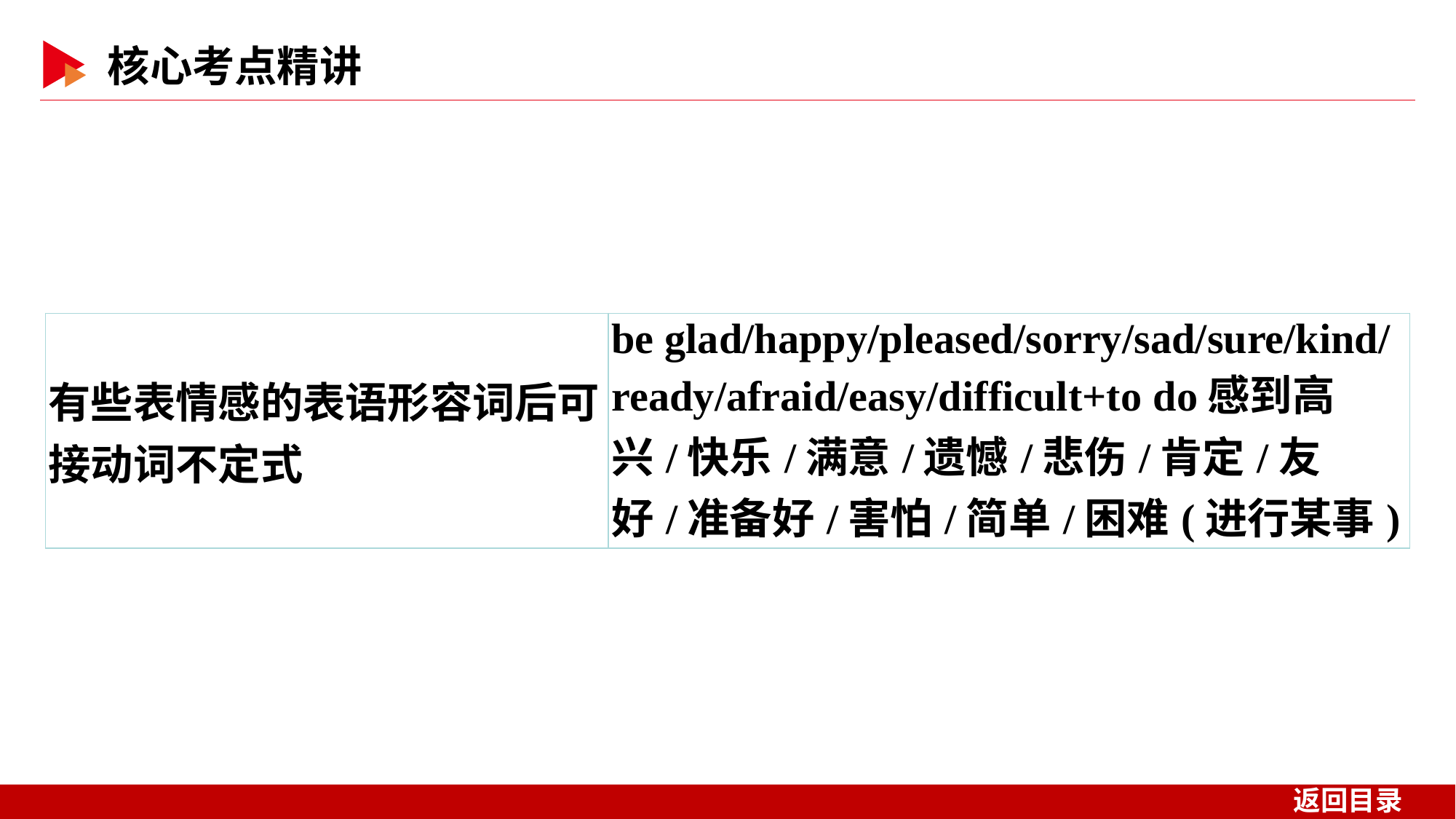

| 有些表情感的表语形容词后可接动词不定式 | be glad/happy/pleased/sorry/sad/sure/kind/ ready/afraid/easy/difficult+to do感到高兴/快乐/满意/遗憾/悲伤/肯定/友好/准备好/害怕/简单/困难(进行某事) |
| --- | --- |